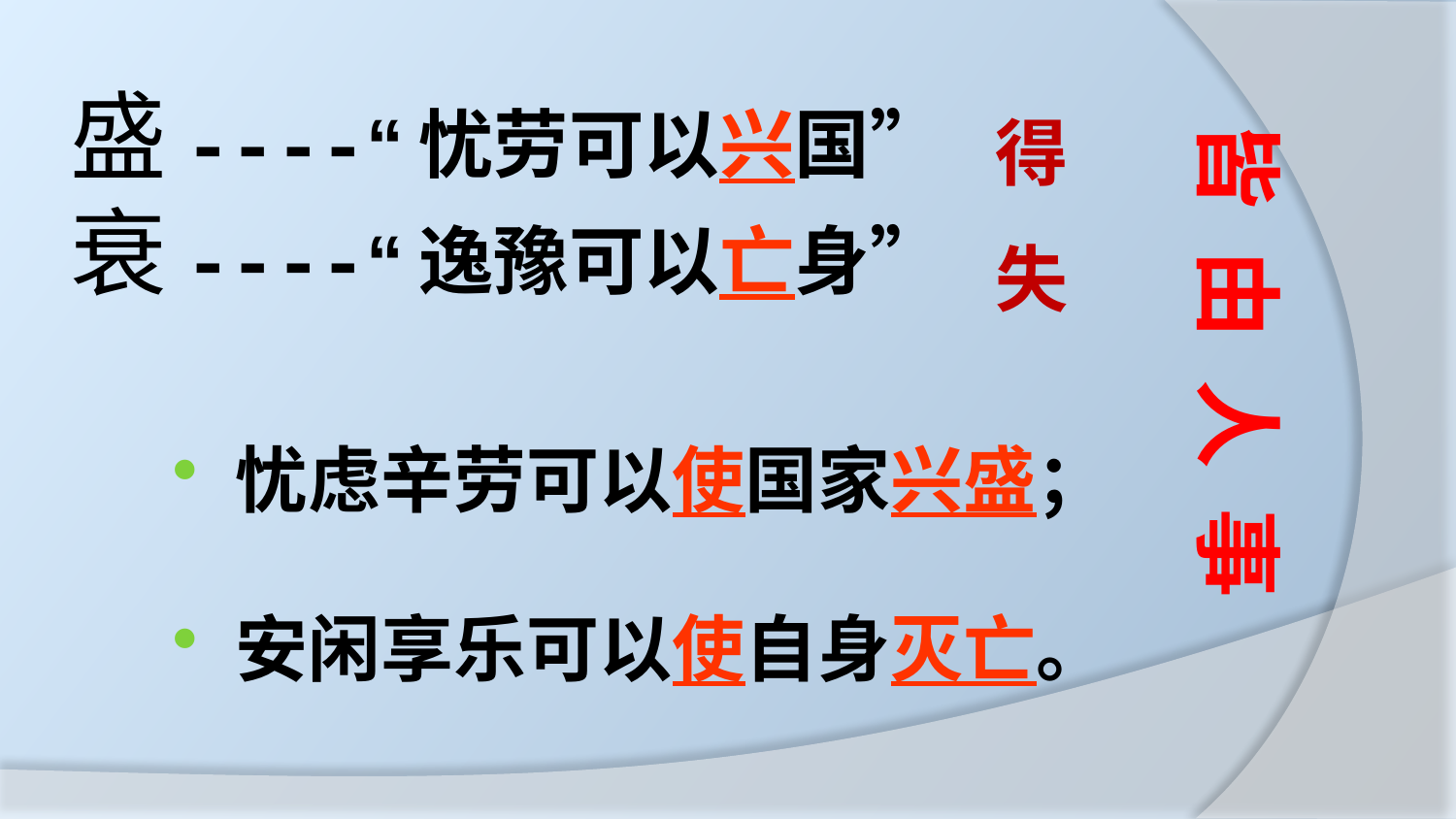

# 盛----“忧劳可以兴国” 衰----“逸豫可以亡身”
得
皆  由  人  事
失
忧虑辛劳可以使国家兴盛；

安闲享乐可以使自身灭亡。